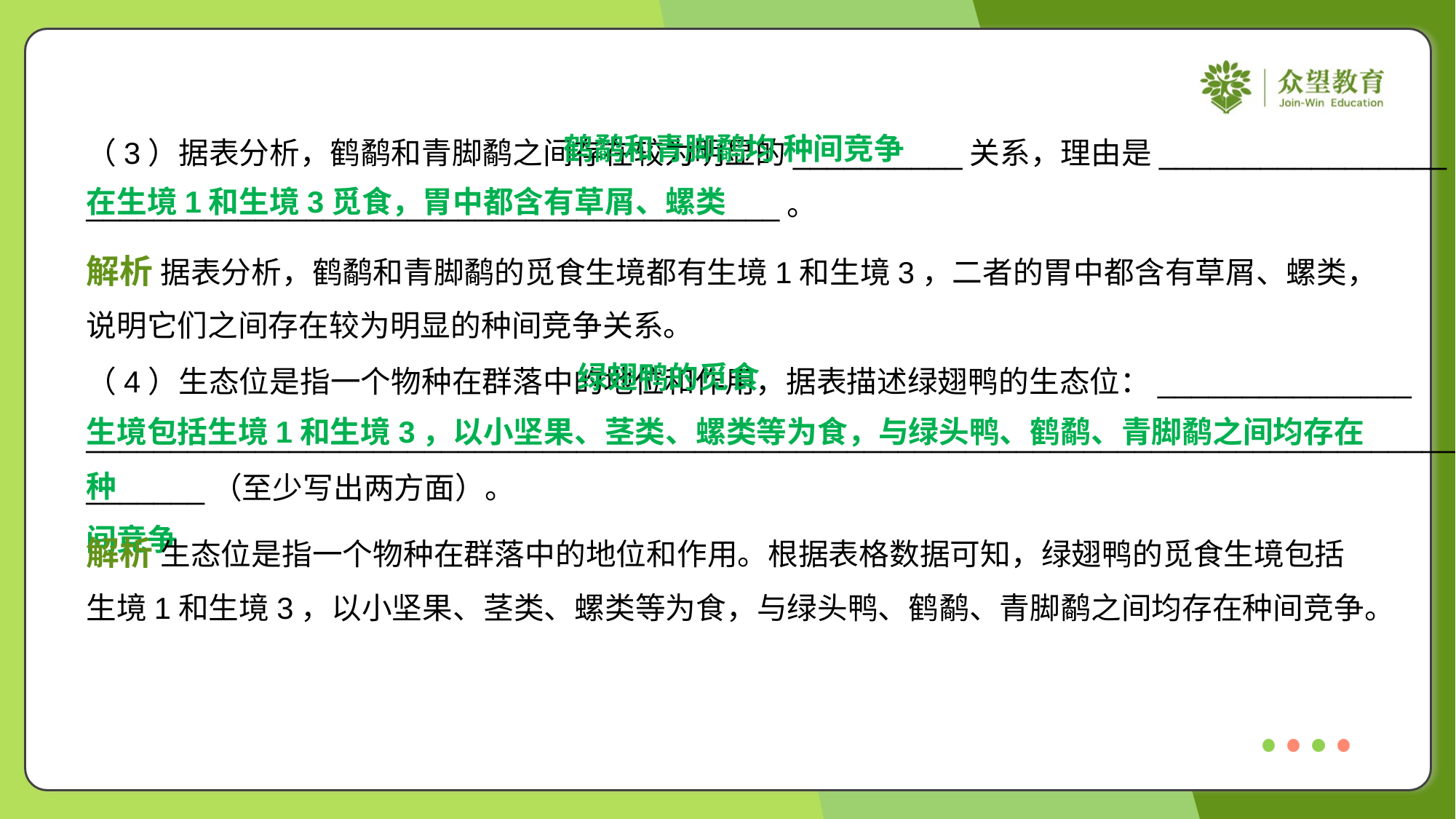

鹤鹬和青脚鹬均
在生境1和生境3觅食，胃中都含有草屑、螺类
种间竞争
（3）据表分析，鹤鹬和青脚鹬之间存在较为明显的__________关系，理由是_________________
_________________________________________。
解析 据表分析，鹤鹬和青脚鹬的觅食生境都有生境1和生境3，二者的胃中都含有草屑、螺类，
说明它们之间存在较为明显的种间竞争关系。
                                                                      绿翅鸭的觅食
生境包括生境1和生境3，以小坚果、茎类、螺类等为食，与绿头鸭、鹤鹬、青脚鹬之间均存在种
间竞争
（4）生态位是指一个物种在群落中的地位和作用，据表描述绿翅鸭的生态位：_______________
____________________________________________________________________________________
_______（至少写出两方面）。
解析 生态位是指一个物种在群落中的地位和作用。根据表格数据可知，绿翅鸭的觅食生境包括
生境1和生境3，以小坚果、茎类、螺类等为食，与绿头鸭、鹤鹬、青脚鹬之间均存在种间竞争。